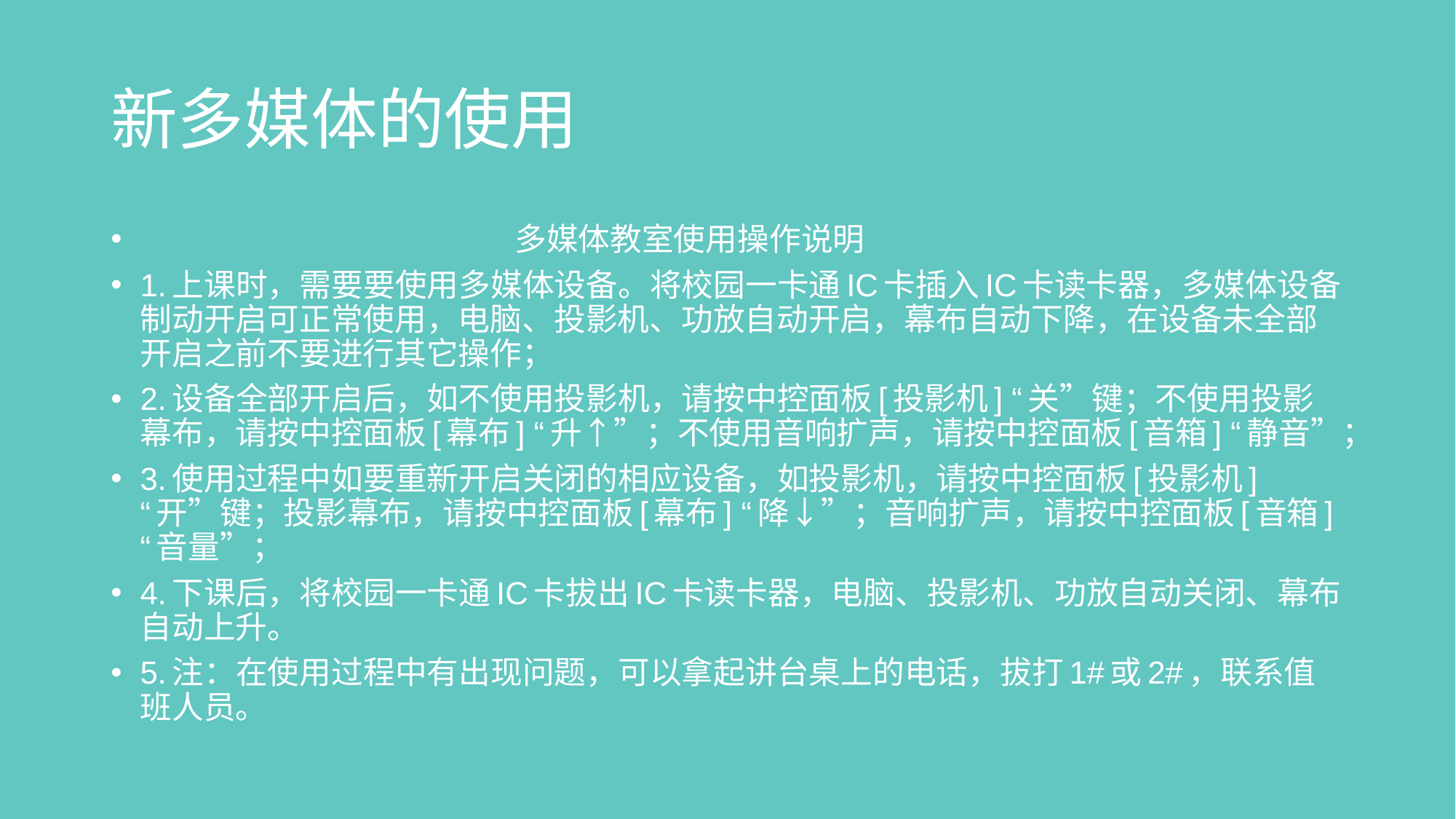

新多媒体的使用
                                                    多媒体教室使用操作说明
1.上课时，需要要使用多媒体设备。将校园一卡通IC卡插入IC卡读卡器，多媒体设备制动开启可正常使用，电脑、投影机、功放自动开启，幕布自动下降，在设备未全部开启之前不要进行其它操作；
2.设备全部开启后，如不使用投影机，请按中控面板[投影机] “关”键；不使用投影幕布，请按中控面板[幕布] “升↑”；不使用音响扩声，请按中控面板[音箱] “静音”；
3.使用过程中如要重新开启关闭的相应设备，如投影机，请按中控面板[投影机] “开”键；投影幕布，请按中控面板[幕布] “降↓”；音响扩声，请按中控面板[音箱] “音量”；
4.下课后，将校园一卡通IC卡拔出IC卡读卡器，电脑、投影机、功放自动关闭、幕布自动上升。
5.注：在使用过程中有出现问题，可以拿起讲台桌上的电话，拔打1#或2#，联系值班人员。